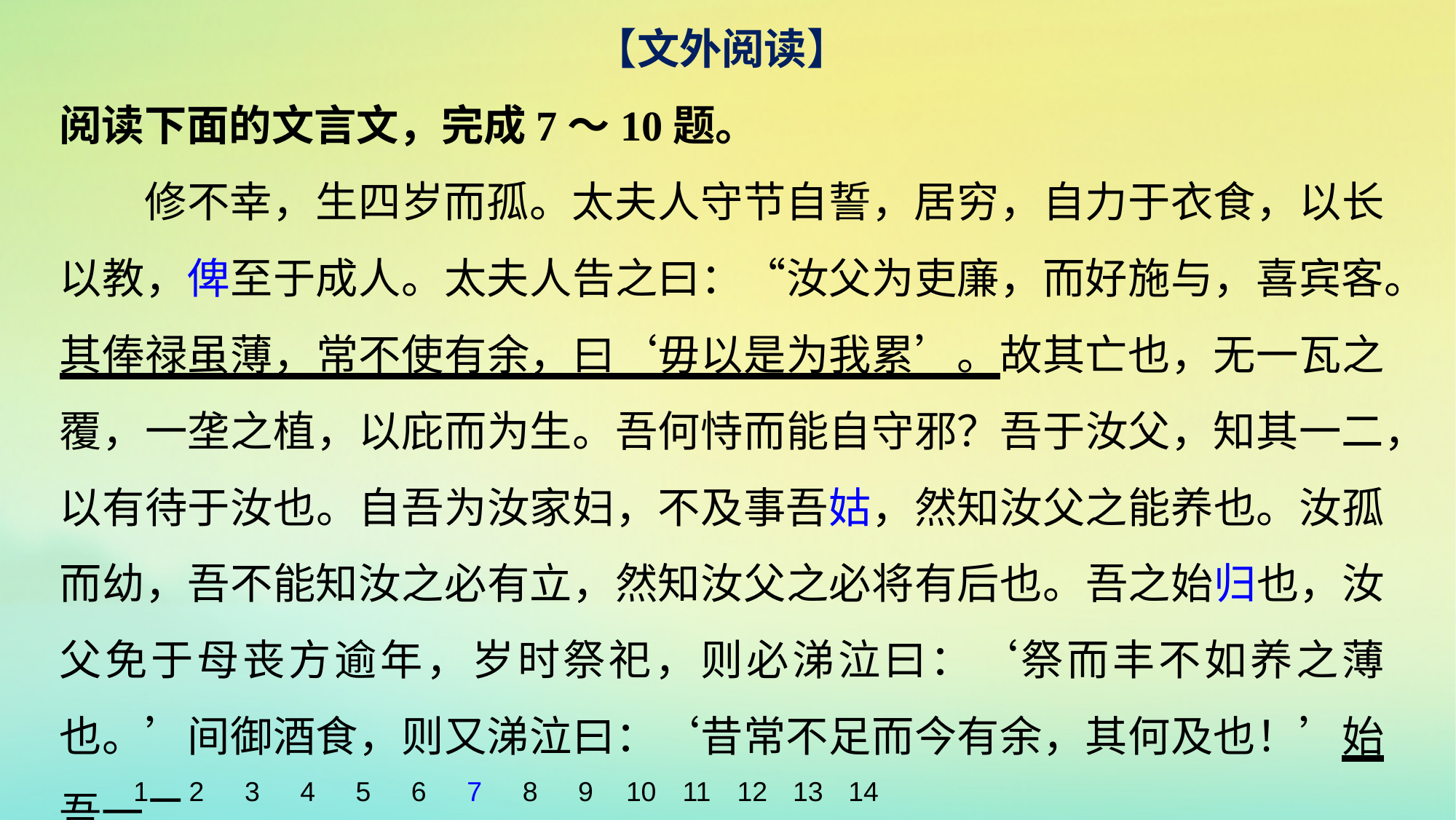

【文外阅读】
阅读下面的文言文，完成7～10题。
修不幸，生四岁而孤。太夫人守节自誓，居穷，自力于衣食，以长以教，俾至于成人。太夫人告之曰：“汝父为吏廉，而好施与，喜宾客。其俸禄虽薄，常不使有余，曰‘毋以是为我累’。故其亡也，无一瓦之覆，一垄之植，以庇而为生。吾何恃而能自守邪？吾于汝父，知其一二，以有待于汝也。自吾为汝家妇，不及事吾姑，然知汝父之能养也。汝孤而幼，吾不能知汝之必有立，然知汝父之必将有后也。吾之始归也，汝父免于母丧方逾年，岁时祭祀，则必涕泣曰：‘祭而丰不如养之薄也。’间御酒食，则又涕泣曰：‘昔常不足而今有余，其何及也！’始吾一二
1
2
3
4
5
6
7
8
9
10
11
12
13
14